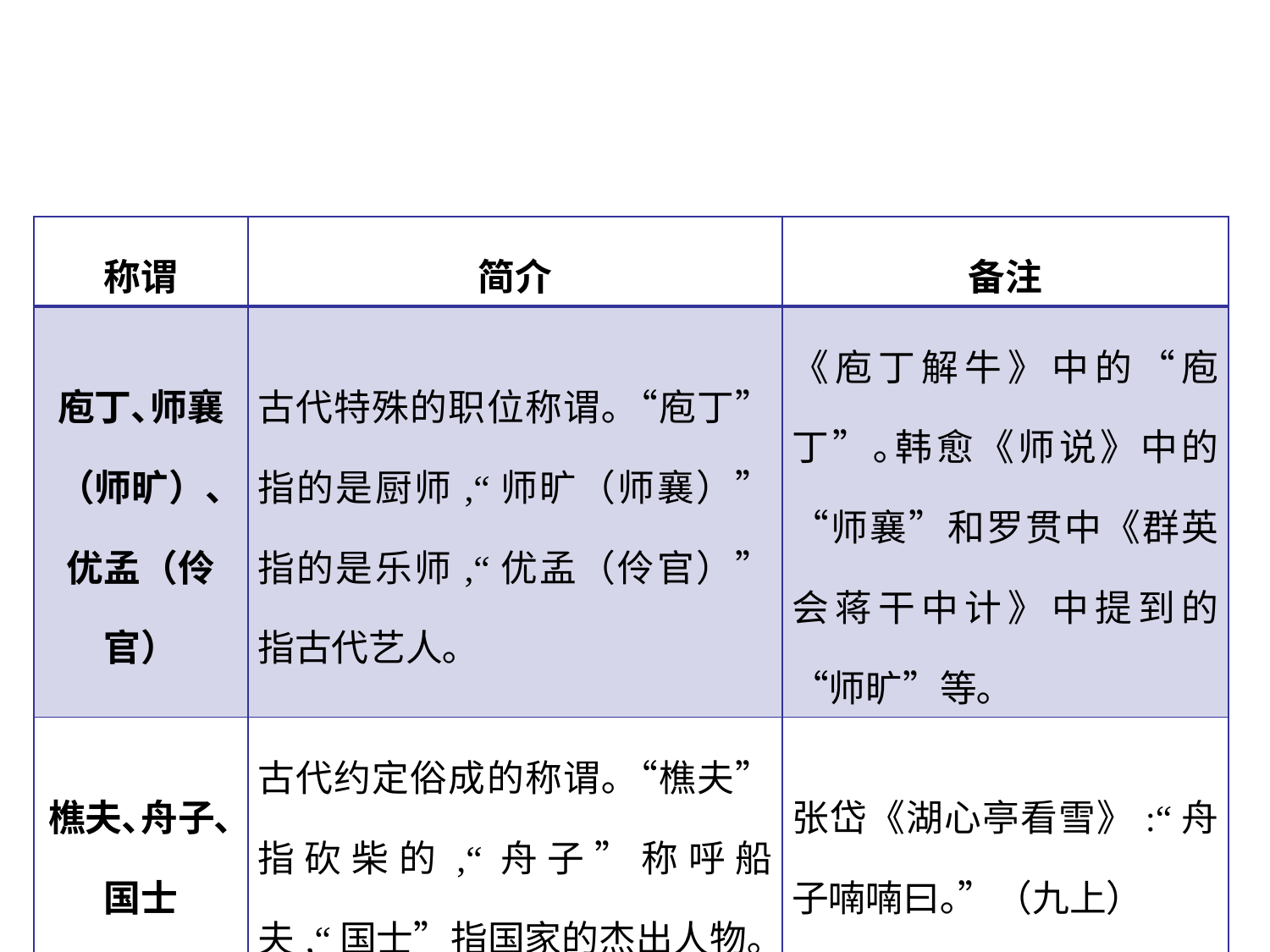

| 称谓 | 简介 | 备注 |
| --- | --- | --- |
| 庖丁､师襄（师旷）､优孟（伶官） | 古代特殊的职位称谓｡“庖丁”指的是厨师,“师旷（师襄）”指的是乐师,“优孟（伶官）”指古代艺人｡ | 《庖丁解牛》中的“庖丁”｡韩愈《师说》中的“师襄”和罗贯中《群英会蒋干中计》中提到的“师旷”等｡ |
| 樵夫､舟子､国士 | 古代约定俗成的称谓｡“樵夫”指砍柴的,“舟子”称呼船夫,“国士”指国家的杰出人物｡ | 张岱《湖心亭看雪》:“舟子喃喃曰｡”（九上） |